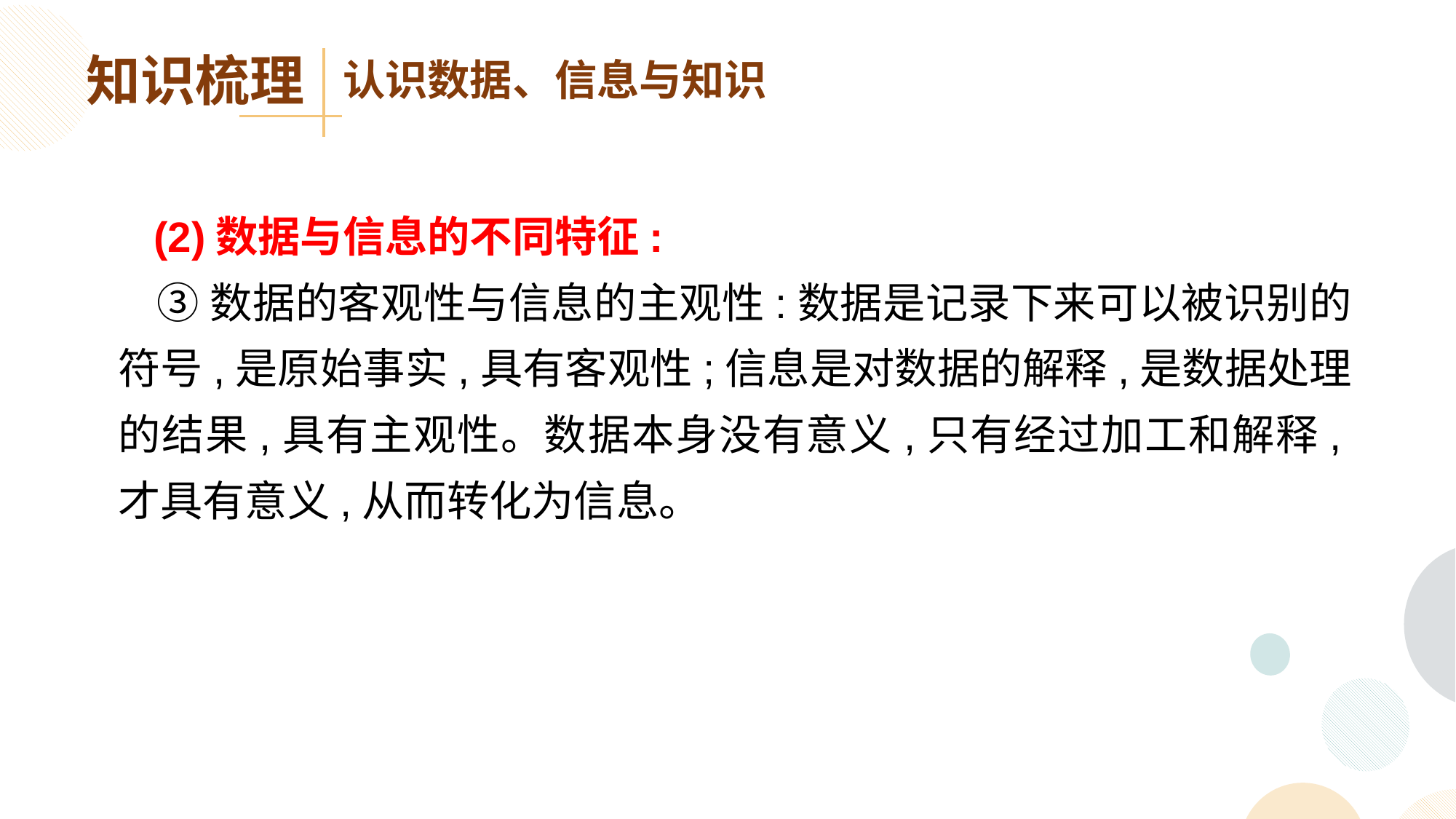

知识梳理
认识数据、信息与知识
   (2)数据与信息的不同特征:
    ③数据的客观性与信息的主观性:数据是记录下来可以被识别的符号,是原始事实,具有客观性;信息是对数据的解释,是数据处理的结果,具有主观性。数据本身没有意义,只有经过加工和解释,才具有意义,从而转化为信息。